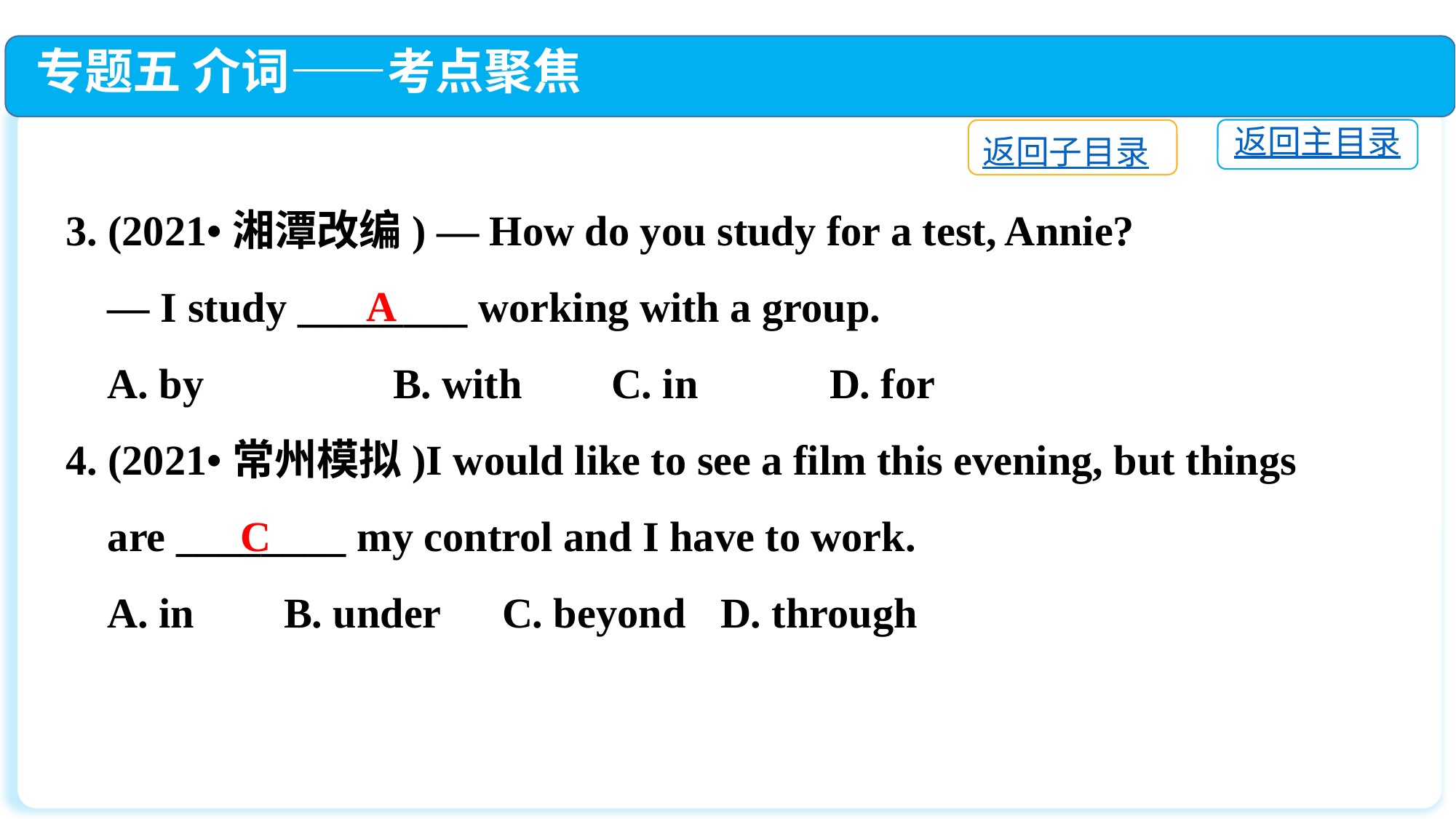

专题五 介词——考点聚焦

返回主目录

返回子目录
3. (2021•湘潭改编) — How do you study for a test, Annie?
    — I study ________ working with a group.
    A. by　　　	B. with	C. in　　 	D. for
4. (2021•常州模拟)I would like to see a film this evening, but things
    are ________ my control and I have to work.
    A. in	B. under	C. beyond	D. through
A
C